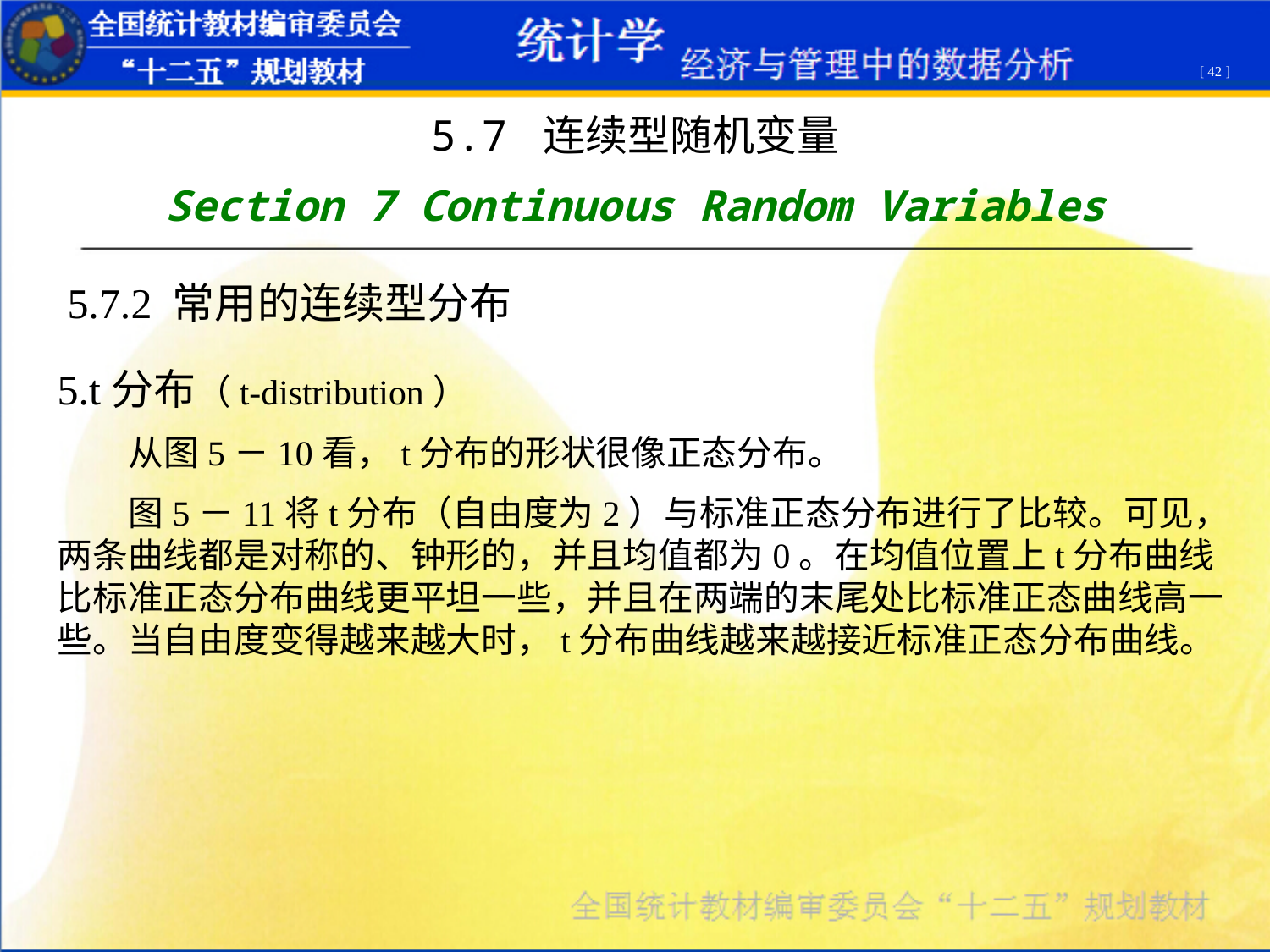

[ 42 ]
5.7 连续型随机变量
Section 7 Continuous Random Variables
5.7.2 常用的连续型分布
5.t分布（t-distribution）
        从图5－10看，t分布的形状很像正态分布。
        图5－11将t分布（自由度为2）与标准正态分布进行了比较。可见，两条曲线都是对称的、钟形的，并且均值都为0。在均值位置上t分布曲线比标准正态分布曲线更平坦一些，并且在两端的末尾处比标准正态曲线高一些。当自由度变得越来越大时，t分布曲线越来越接近标准正态分布曲线。